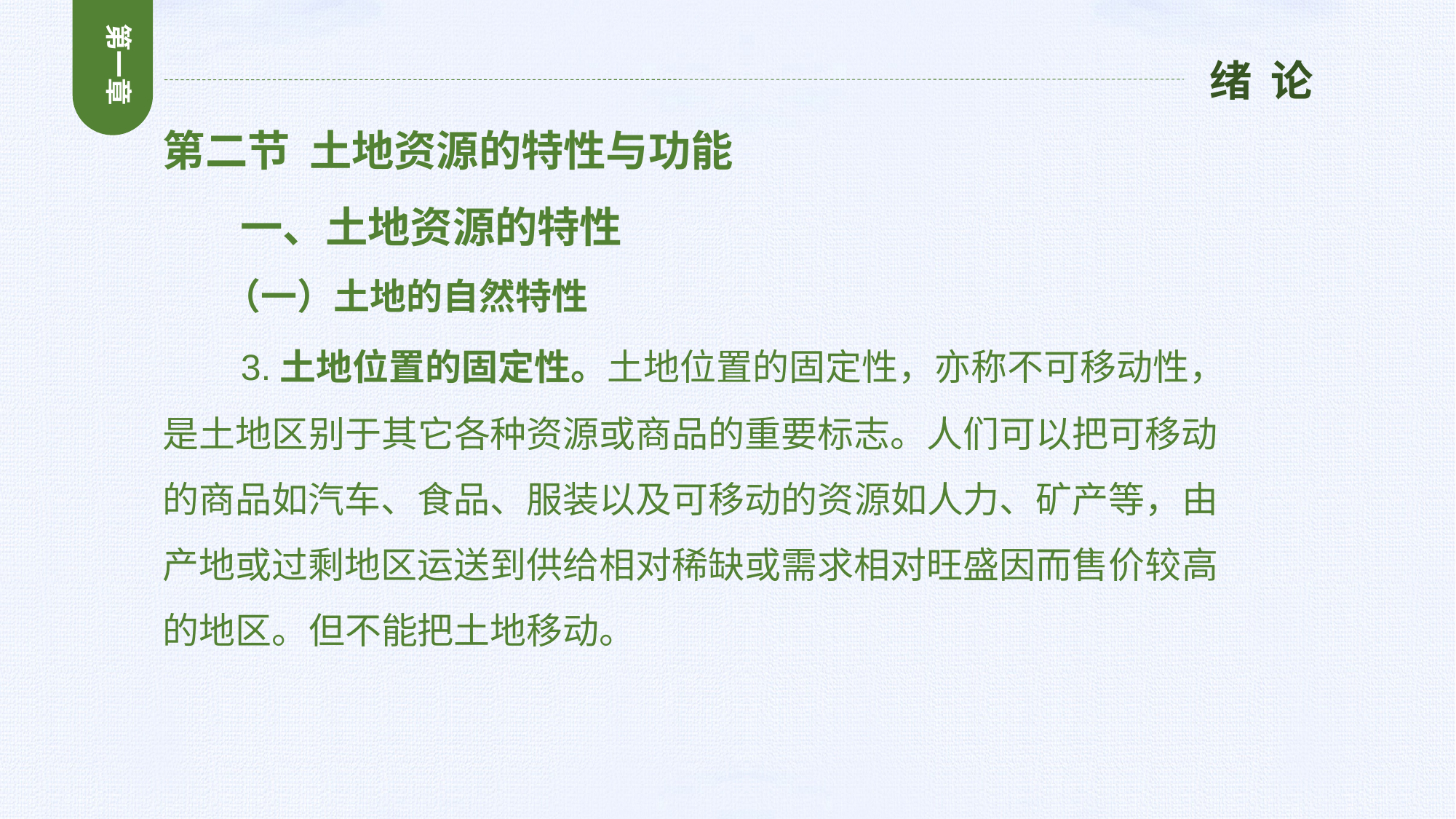

第一章
绪  论
第二节  土地资源的特性与功能
       一、土地资源的特性
        （一）土地的自然特性

       3.土地位置的固定性。土地位置的固定性，亦称不可移动性，是土地区别于其它各种资源或商品的重要标志。人们可以把可移动的商品如汽车、食品、服装以及可移动的资源如人力、矿产等，由产地或过剩地区运送到供给相对稀缺或需求相对旺盛因而售价较高的地区。但不能把土地移动。